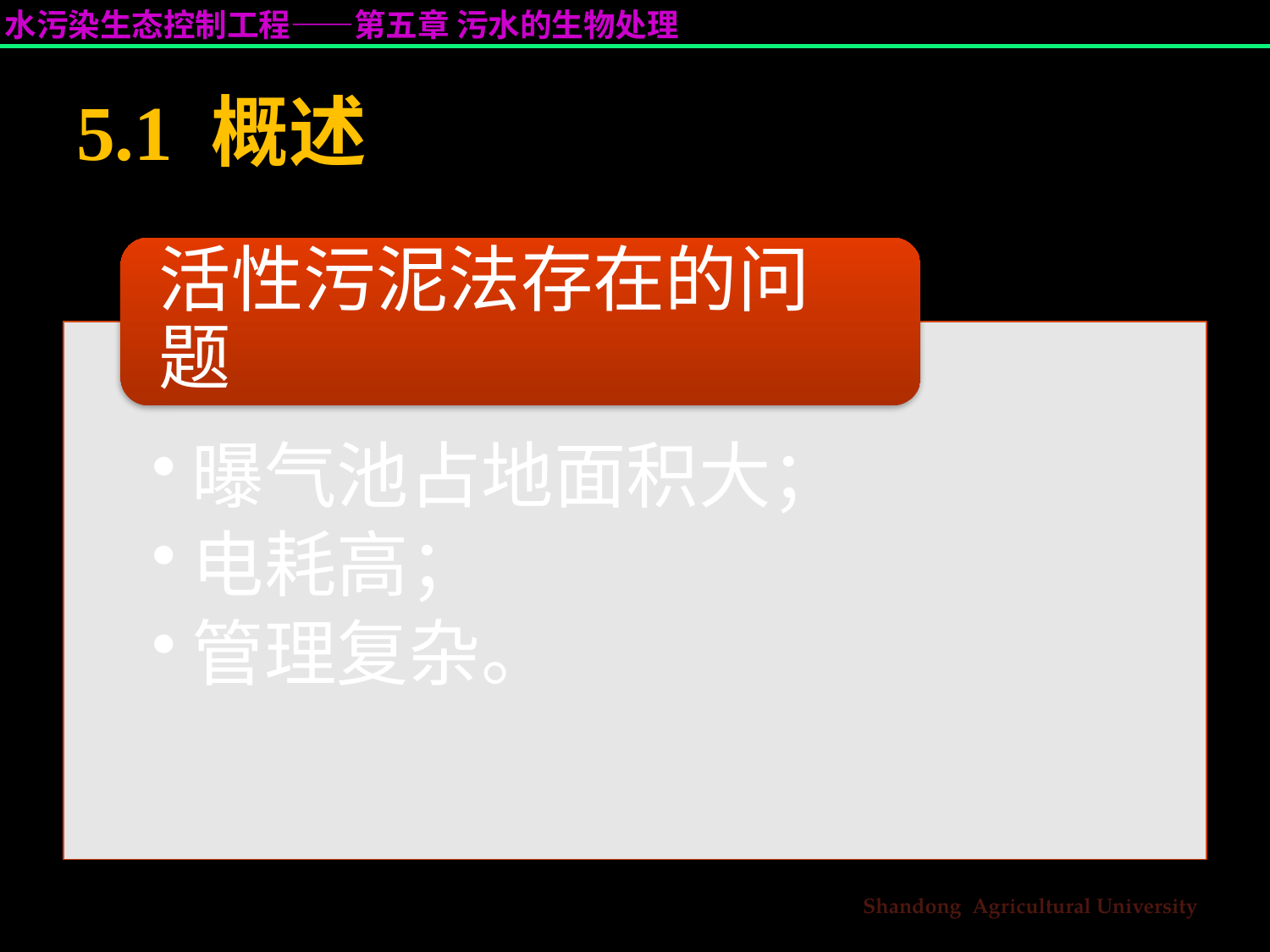

# 5.1 概述
曝气池占地面积大；
电耗高；
管理复杂。
活性污泥法存在的问题